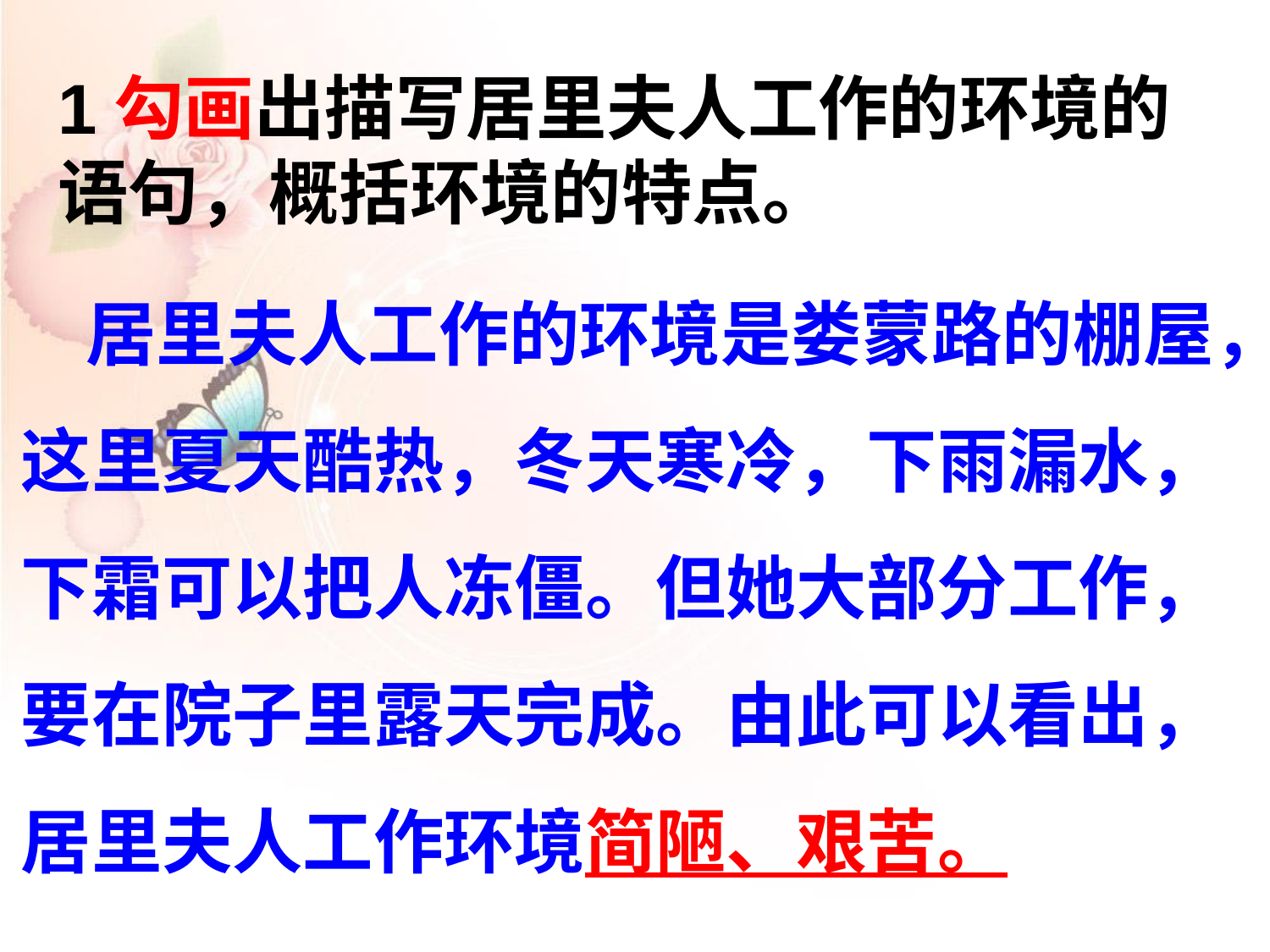

1勾画出描写居里夫人工作的环境的语句，概括环境的特点。
   居里夫人工作的环境是娄蒙路的棚屋，这里夏天酷热，冬天寒冷，下雨漏水，下霜可以把人冻僵。但她大部分工作，要在院子里露天完成。由此可以看出，居里夫人工作环境简陋、艰苦。